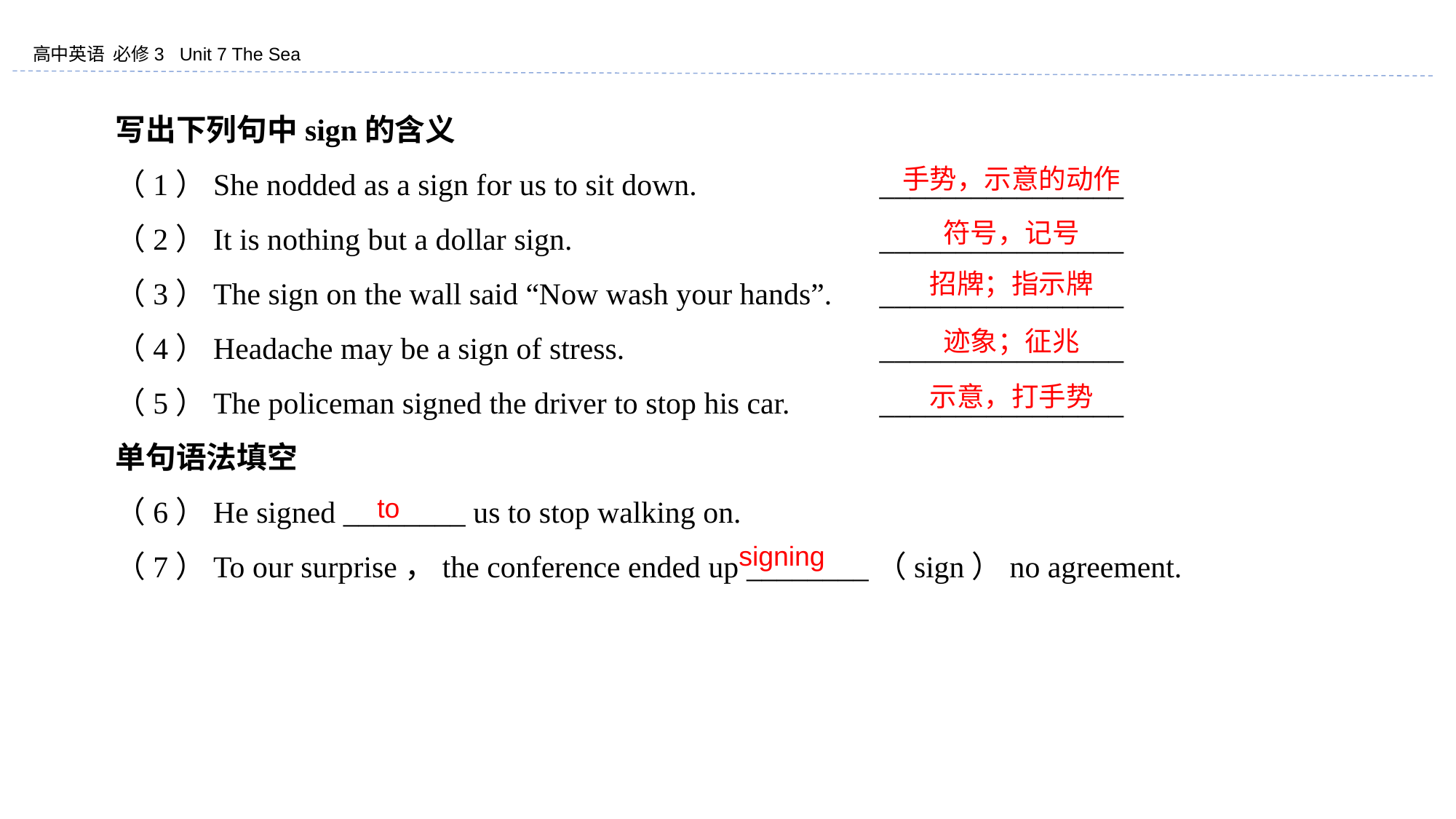

写出下列句中sign的含义
（1）She nodded as a sign for us to sit down.	 	________________
（2）It is nothing but a dollar sign. 			________________
（3）The sign on the wall said “Now wash your hands”. 	________________
（4）Headache may be a sign of stress. 			________________
（5）The policeman signed the driver to stop his car. 	________________
单句语法填空
（6）He signed ________ us to stop walking on.
（7）To our surprise，the conference ended up ________（sign）no agreement.
手势，示意的动作
符号，记号
招牌；指示牌
迹象；征兆
示意，打手势
to
signing